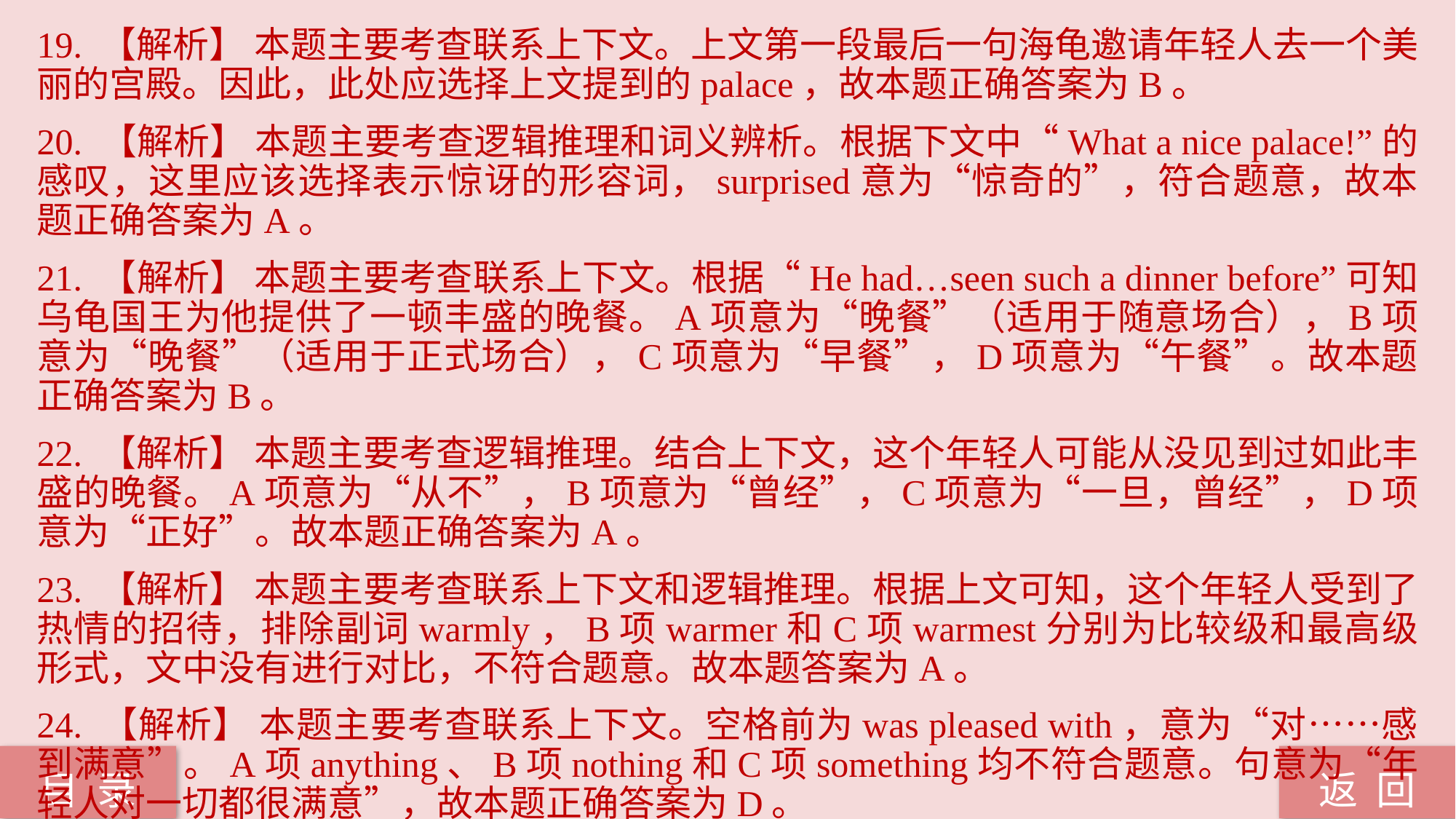

19. 【解析】 本题主要考查联系上下文。上文第一段最后一句海龟邀请年轻人去一个美丽的宫殿。因此，此处应选择上文提到的palace，故本题正确答案为B。
20. 【解析】 本题主要考查逻辑推理和词义辨析。根据下文中“What a nice palace!”的感叹，这里应该选择表示惊讶的形容词，surprised意为“惊奇的”，符合题意，故本题正确答案为A。
21. 【解析】 本题主要考查联系上下文。根据“He had…seen such a dinner before”可知乌龟国王为他提供了一顿丰盛的晚餐。A项意为“晚餐”（适用于随意场合），B项意为“晚餐”（适用于正式场合），C项意为“早餐”，D项意为“午餐”。故本题正确答案为B。
22. 【解析】 本题主要考查逻辑推理。结合上下文，这个年轻人可能从没见到过如此丰盛的晚餐。A项意为“从不”，B项意为“曾经”，C项意为“一旦，曾经”，D项意为“正好”。故本题正确答案为A。
23. 【解析】 本题主要考查联系上下文和逻辑推理。根据上文可知，这个年轻人受到了热情的招待，排除副词warmly，B项warmer和C项warmest分别为比较级和最高级形式，文中没有进行对比，不符合题意。故本题答案为A。
24. 【解析】 本题主要考查联系上下文。空格前为was pleased with，意为“对……感到满意”。A项anything、B项nothing和C项something均不符合题意。句意为“年轻人对一切都很满意”，故本题正确答案为D。
返  回